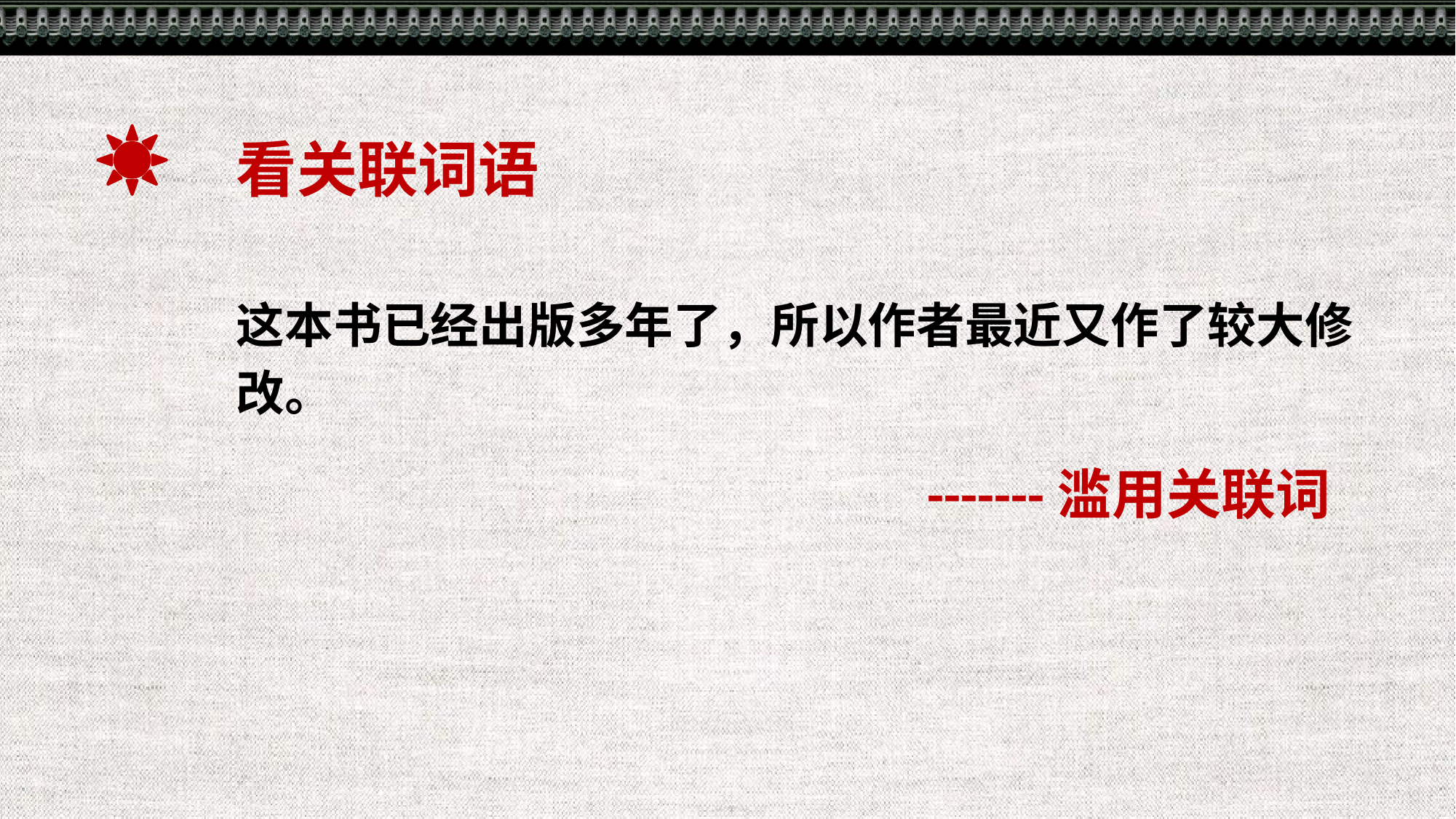

看关联词语
这本书已经出版多年了，所以作者最近又作了较大修改。
-------滥用关联词